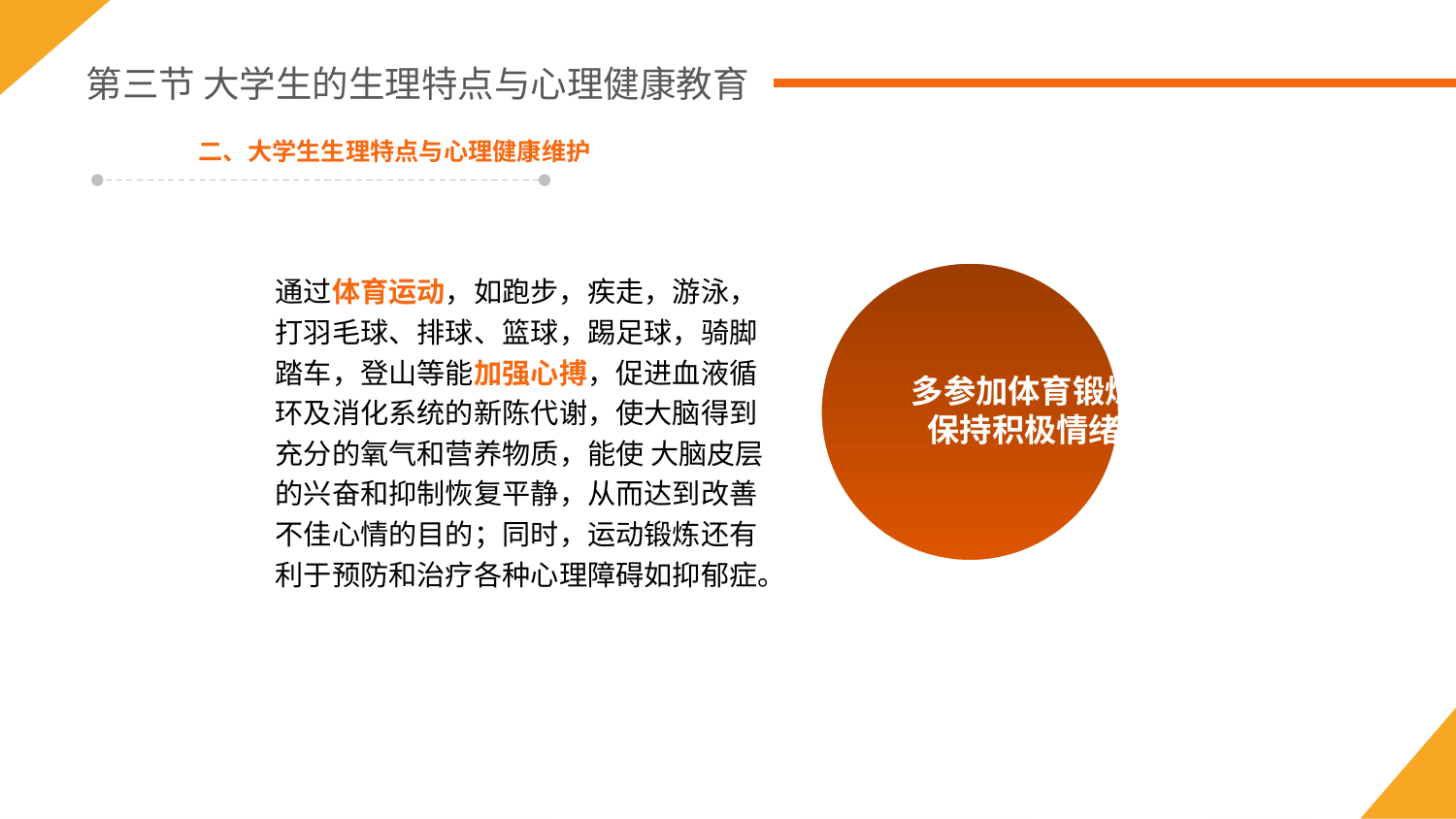

第三节 大学生的生理特点与心理健康教育
二、大学生生理特点与心理健康维护
通过体育运动，如跑步，疾走，游泳，打羽毛球、排球、篮球，踢足球，骑脚踏车，登山等能加强心搏，促进血液循环及消化系统的新陈代谢，使大脑得到充分的氧气和营养物质，能使 大脑皮层的兴奋和抑制恢复平静，从而达到改善不佳心情的目的；同时，运动锻炼还有利于预防和治疗各种心理障碍如抑郁症。

多参加体育锻炼
保持积极情绪